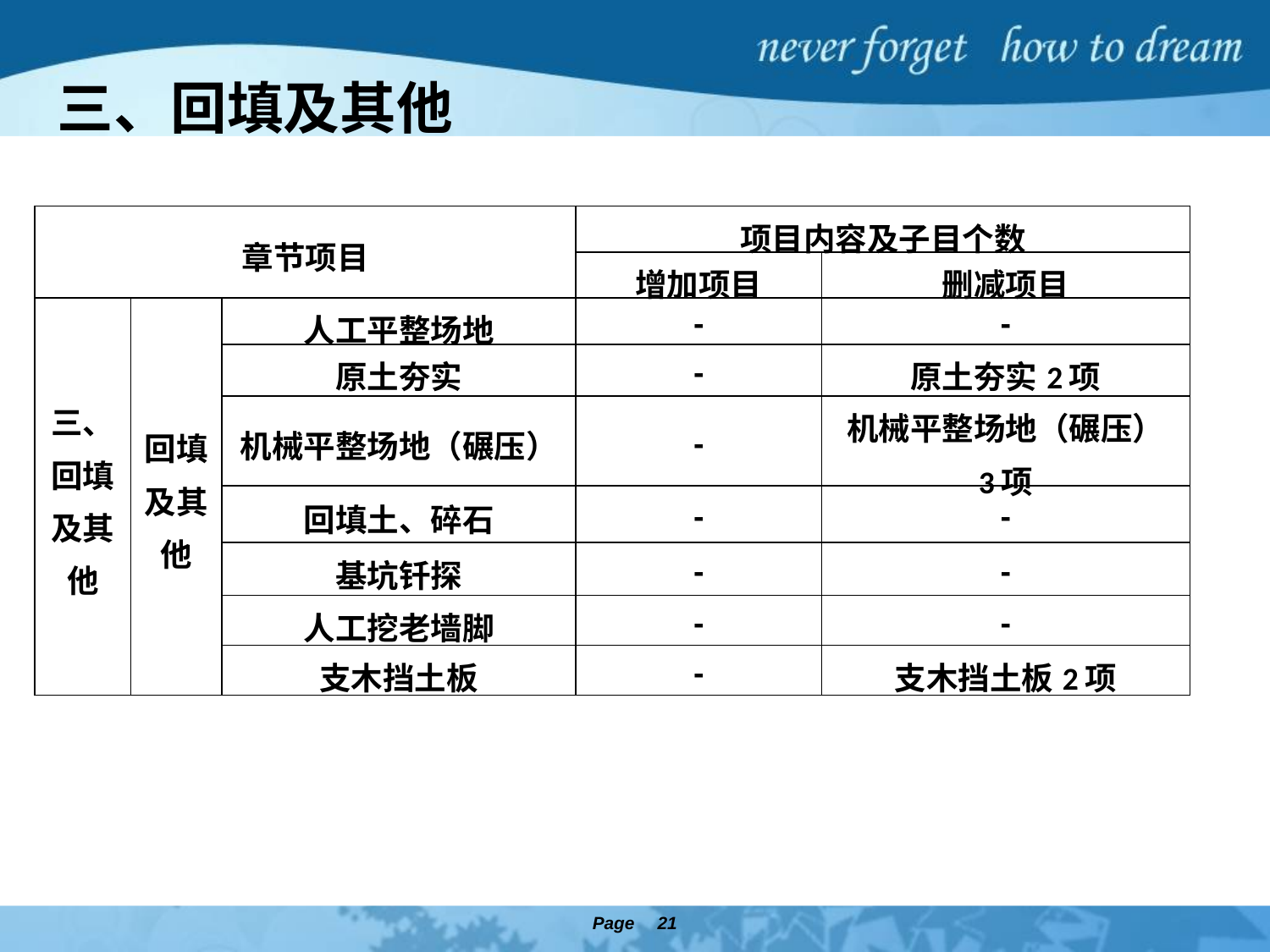

三、回填及其他
| 章节项目 |  |  | 项目内容及子目个数 |  |
| --- | --- | --- | --- | --- |
|  |  |  | 增加项目 | 删减项目 |
| 三、 回填及其他 | 回填及其他 | 人工平整场地 | - | - |
|  |  | 原土夯实 | - | 原土夯实2项 |
|  |  | 机械平整场地（碾压） | - | 机械平整场地（碾压） 3项 |
|  |  | 回填土、碎石 | - | - |
|  |  | 基坑钎探 | - | - |
|  |  | 人工挖老墙脚 | - | - |
|  |  | 支木挡土板 | - | 支木挡土板2项 |